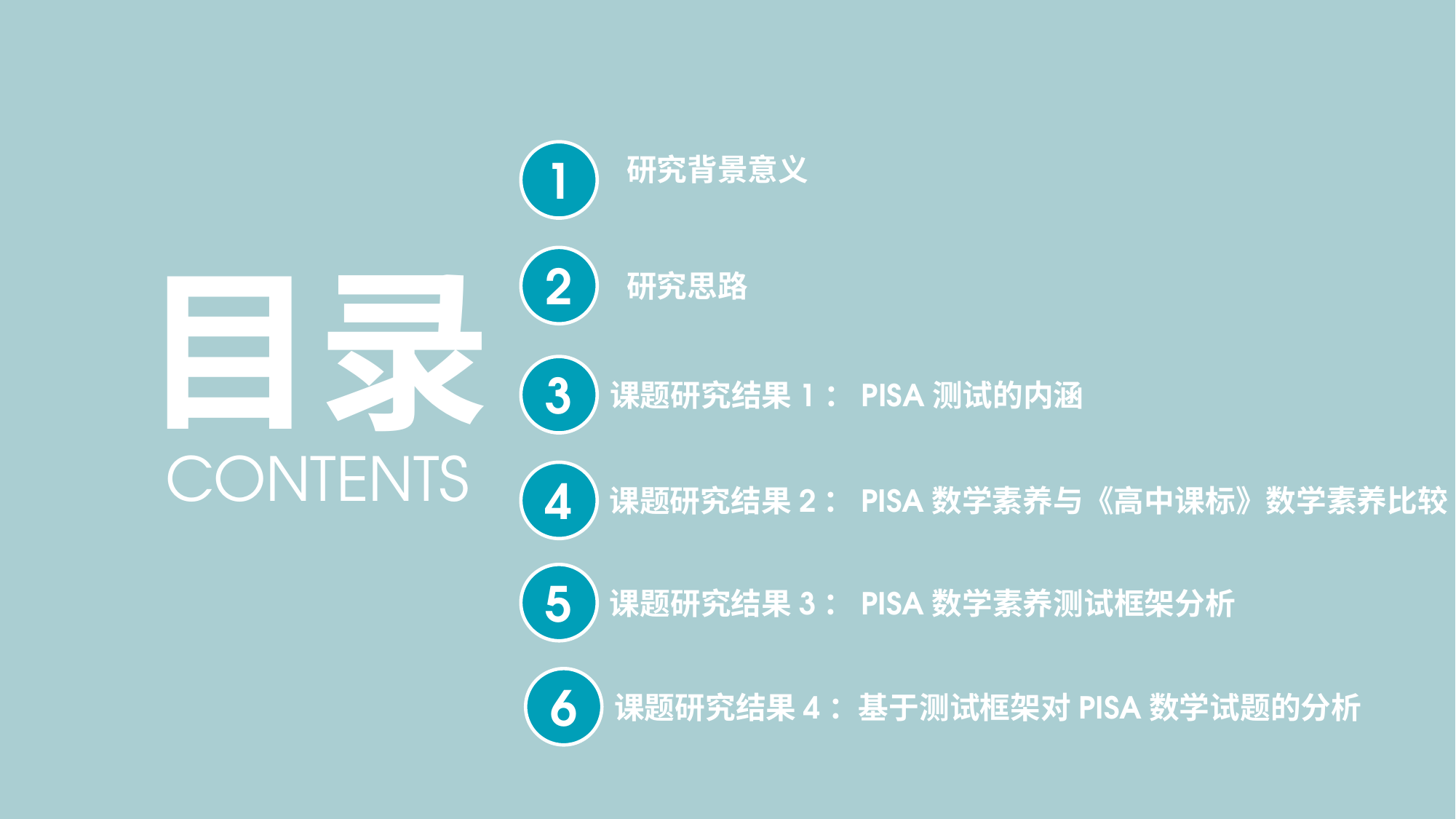

1
研究背景意义
目录
2
研究思路
3
课题研究结果1：PISA测试的内涵
CONTENTS
4
课题研究结果2：PISA数学素养与《高中课标》数学素养比较
5
课题研究结果3：PISA数学素养测试框架分析
6
课题研究结果4：基于测试框架对PISA数学试题的分析